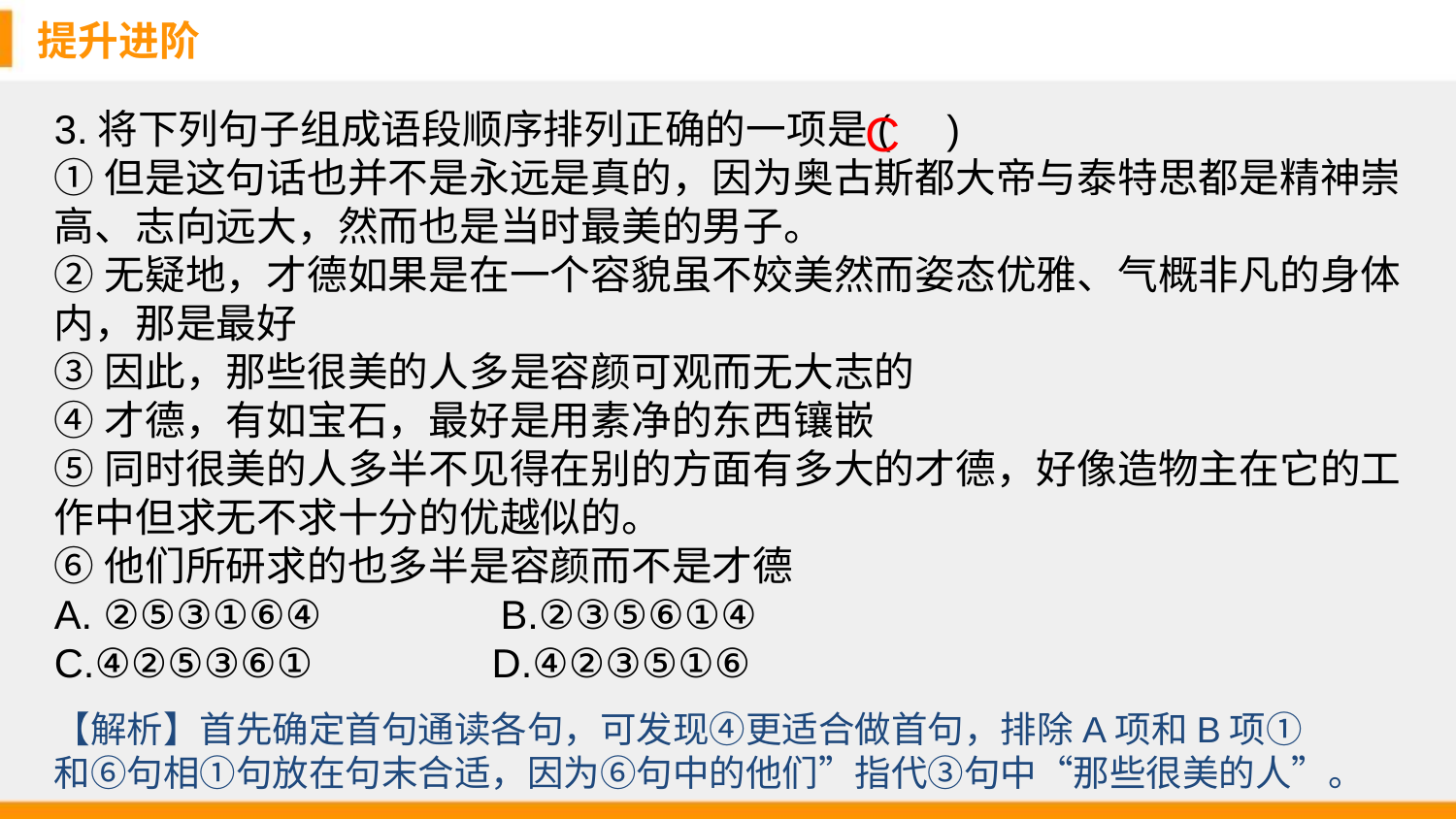

提升进阶
3.将下列句子组成语段顺序排列正确的一项是(     )
①但是这句话也并不是永远是真的，因为奥古斯都大帝与泰特思都是精神崇高、志向远大，然而也是当时最美的男子。
②无疑地，才德如果是在一个容貌虽不姣美然而姿态优雅、气概非凡的身体内，那是最好
③因此，那些很美的人多是容颜可观而无大志的
④才德，有如宝石，最好是用素净的东西镶嵌
⑤同时很美的人多半不见得在别的方面有多大的才德，好像造物主在它的工作中但求无不求十分的优越似的。
⑥他们所研求的也多半是容颜而不是才德
A. ②⑤③①⑥④                B.②③⑤⑥①④
C.④②⑤③⑥①                D.④②③⑤①⑥
C
【解析】首先确定首句通读各句，可发现④更适合做首句，排除A项和B项①和⑥句相①句放在句末合适，因为⑥句中的他们”指代③句中“那些很美的人”。